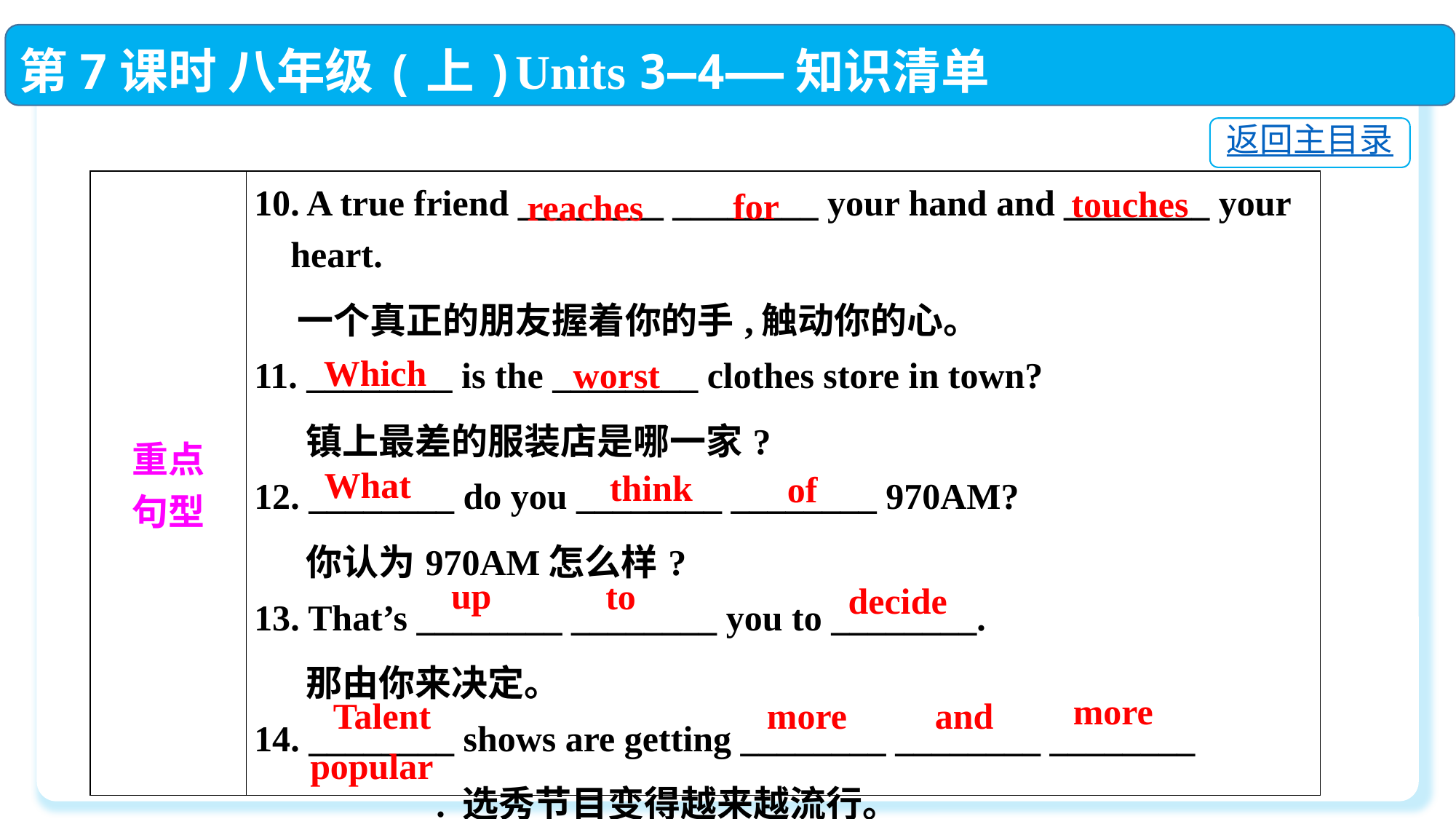

第7课时 八年级(上)Units 3—4——知识清单

返回主目录
| 重点 句型 | 10. A true friend \_\_\_\_\_\_\_\_ \_\_\_\_\_\_\_\_ your hand and \_\_\_\_\_\_\_\_ your heart.  一个真正的朋友握着你的手,触动你的心。 11. \_\_\_\_\_\_\_\_ is the \_\_\_\_\_\_\_\_ clothes store in town?  镇上最差的服装店是哪一家? 12. \_\_\_\_\_\_\_\_ do you \_\_\_\_\_\_\_\_ \_\_\_\_\_\_\_\_ 970AM?  你认为970AM怎么样? 13. That’s \_\_\_\_\_\_\_\_ \_\_\_\_\_\_\_\_ you to \_\_\_\_\_\_\_\_.  那由你来决定。 14. \_\_\_\_\_\_\_\_ shows are getting \_\_\_\_\_\_\_\_ \_\_\_\_\_\_\_\_ \_\_\_\_\_\_\_\_ \_\_\_\_\_\_\_\_. 选秀节目变得越来越流行。 |
| --- | --- |
touches
for
reaches
Which
worst
What
think
of
up
to
decide
more
Talent
and
more
    popular